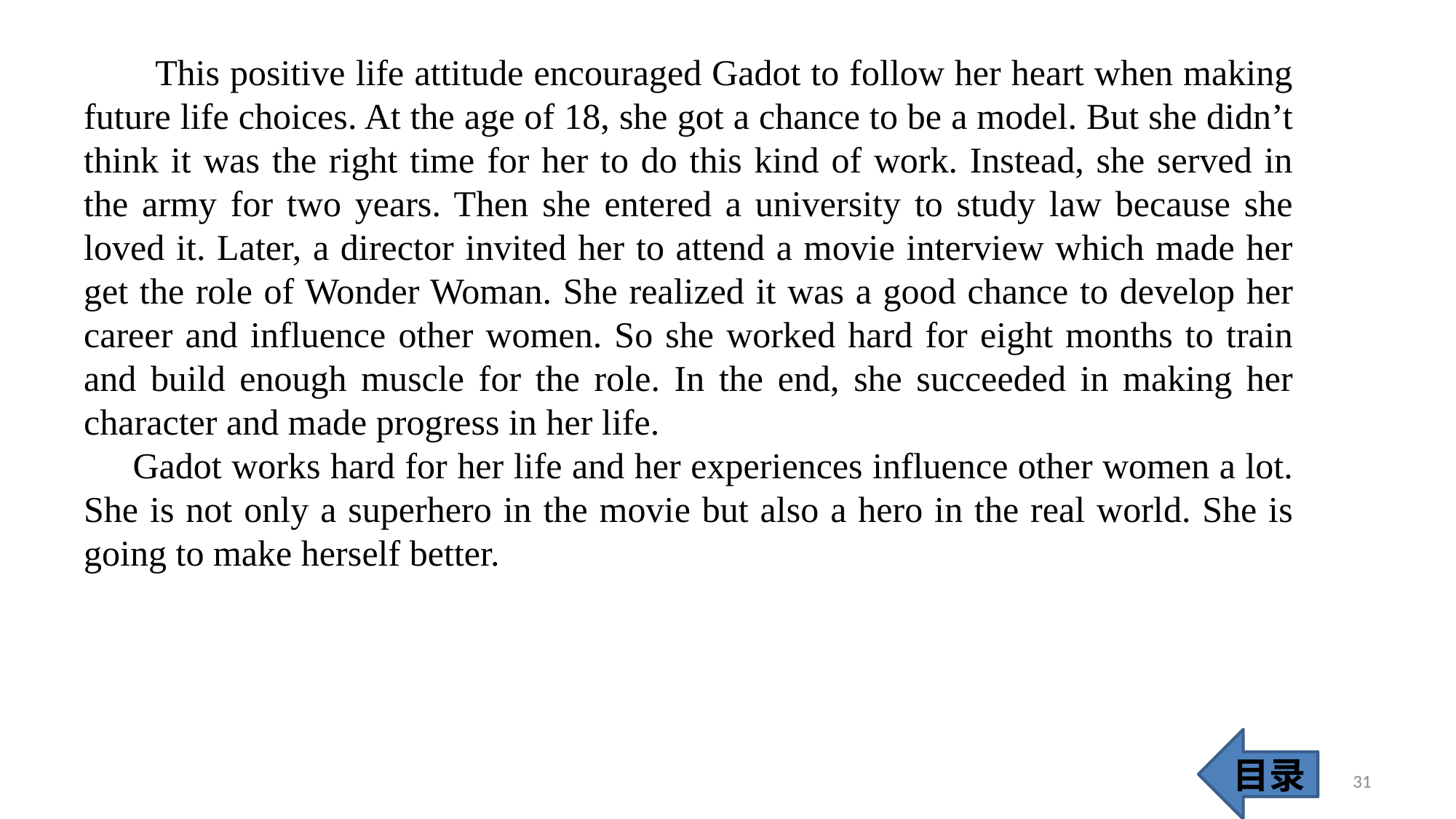

This positive life attitude encouraged Gadot to follow her heart when making future life choices. At the age of 18, she got a chance to be a model. But she didn’t think it was the right time for her to do this kind of work. Instead, she served in the army for two years. Then she entered a university to study law because she loved it. Later, a director invited her to attend a movie interview which made her get the role of Wonder Woman. She realized it was a good chance to develop her career and influence other women. So she worked hard for eight months to train and build enough muscle for the role. In the end, she succeeded in making her character and made progress in her life.
     Gadot works hard for her life and her experiences influence other women a lot. She is not only a superhero in the movie but also a hero in the real world. She is going to make herself better.
目录
31